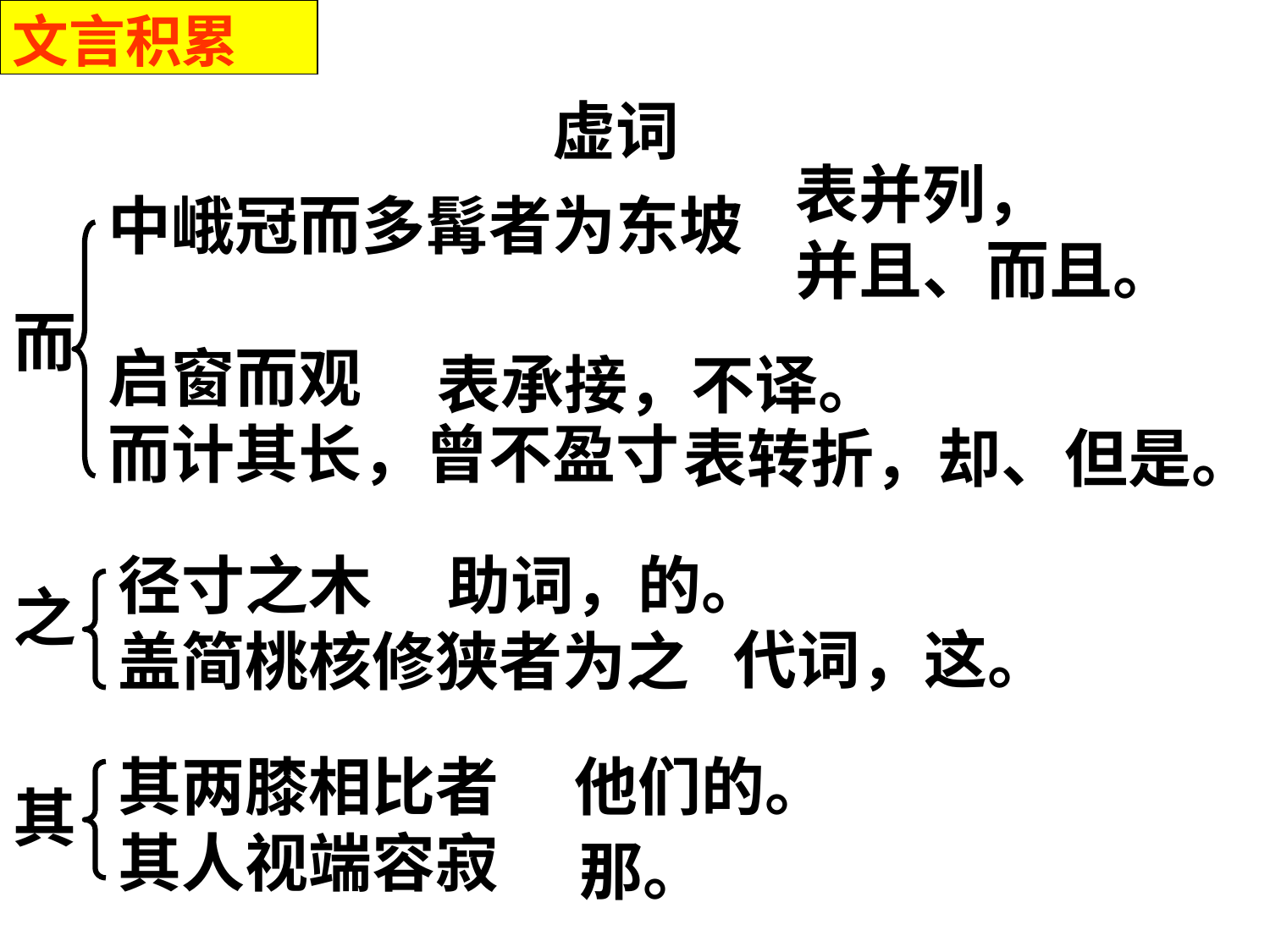

文言积累
虚词
表并列，
并且、而且。
中峨冠而多髯者为东坡

启窗而观
而计其长，曾不盈寸

而
表承接，不译。
表转折，却、但是。
径寸之木
盖简桃核修狭者为之
助词，的。
之

代词，这。
其两膝相比者
其人视端容寂
他们的。

其
那。